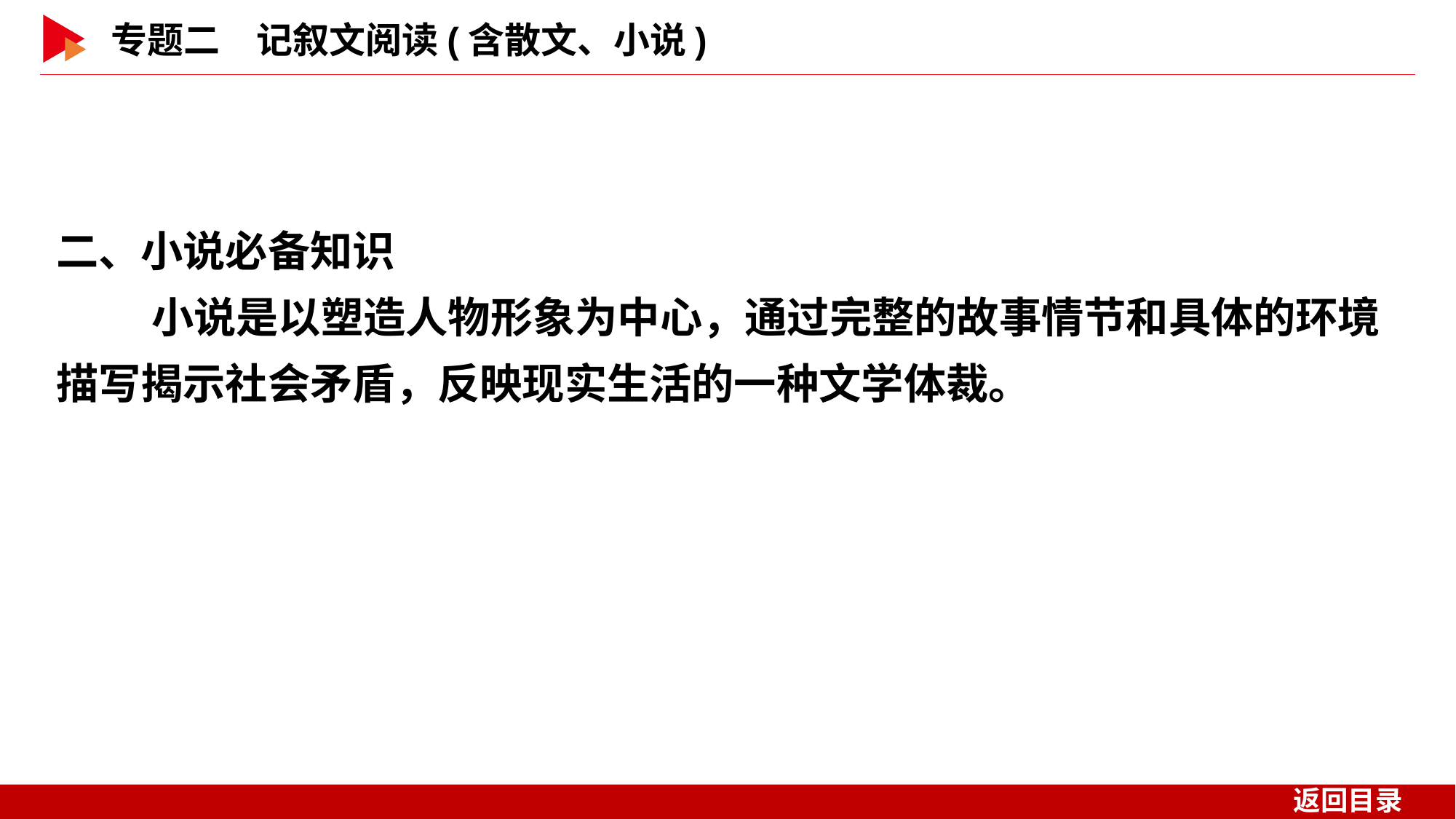

二、小说必备知识
　　 小说是以塑造人物形象为中心，通过完整的故事情节和具体的环境描写揭示社会矛盾，反映现实生活的一种文学体裁。